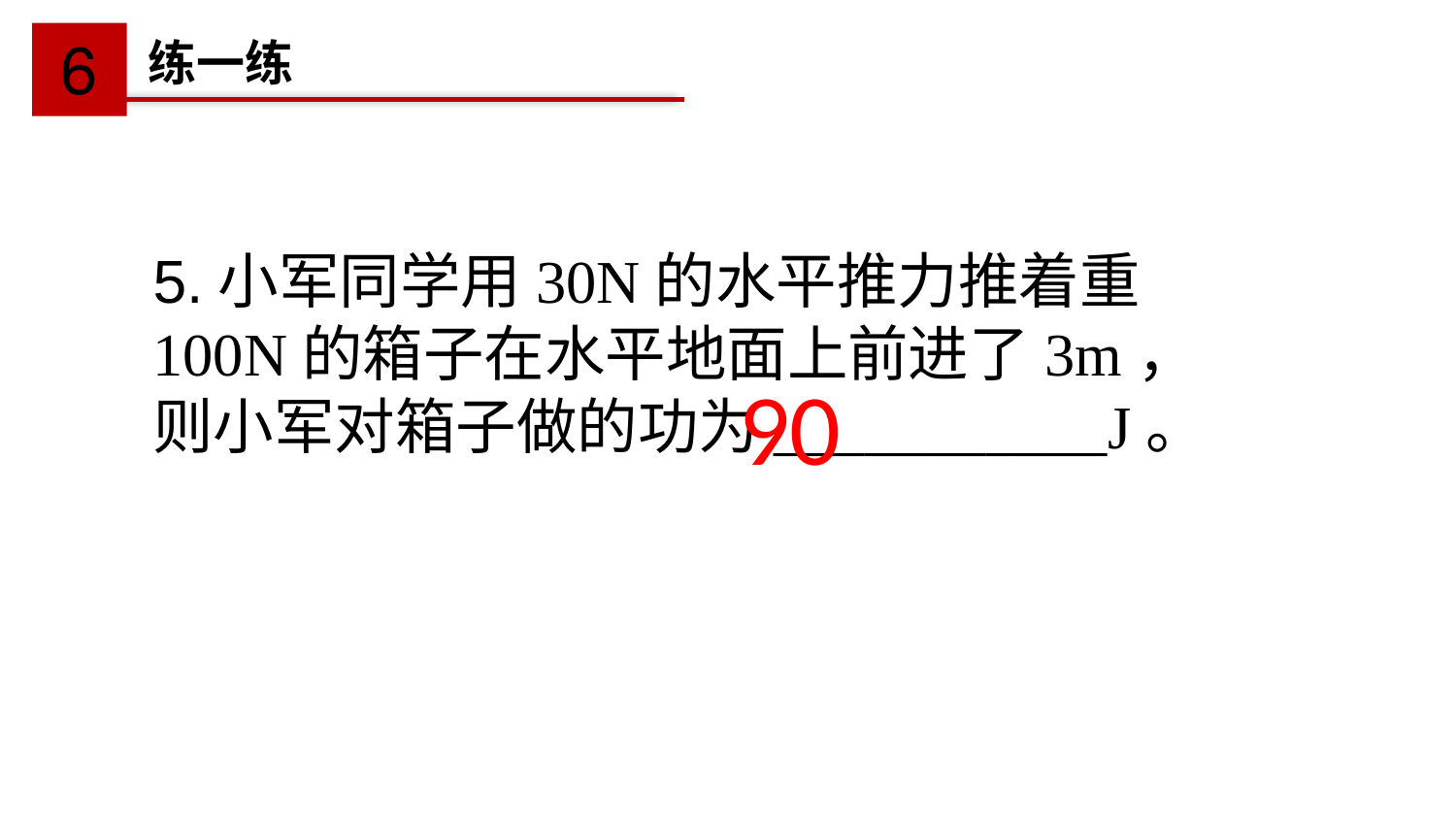

6
练一练
5.小军同学用30N的水平推力推着重100N的箱子在水平地面上前进了3m，则小军对箱子做的功为___________J。
90